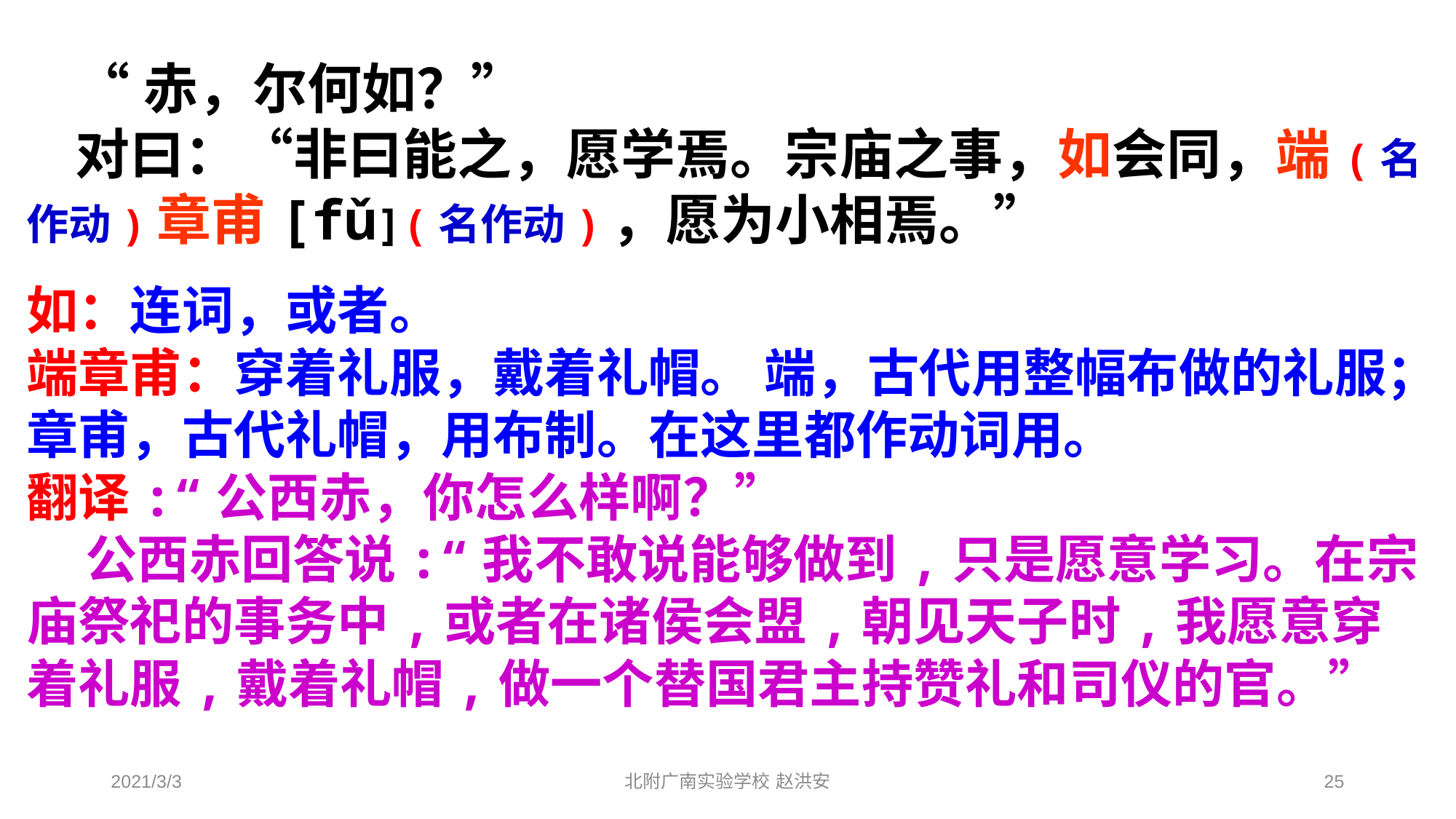

“赤，尔何如？”
    对曰：“非曰能之，愿学焉。宗庙之事，如会同，端(名作动)章甫[fǔ](名作动)，愿为小相焉。”
如：连词，或者。
端章甫：穿着礼服，戴着礼帽。 端，古代用整幅布做的礼服；章甫，古代礼帽，用布制。在这里都作动词用。
翻译:“公西赤，你怎么样啊？”
    公西赤回答说:“我不敢说能够做到,只是愿意学习。在宗庙祭祀的事务中,或者在诸侯会盟,朝见天子时,我愿意穿着礼服,戴着礼帽,做一个替国君主持赞礼和司仪的官。”
2021/3/3
北附广南实验学校 赵洪安
25